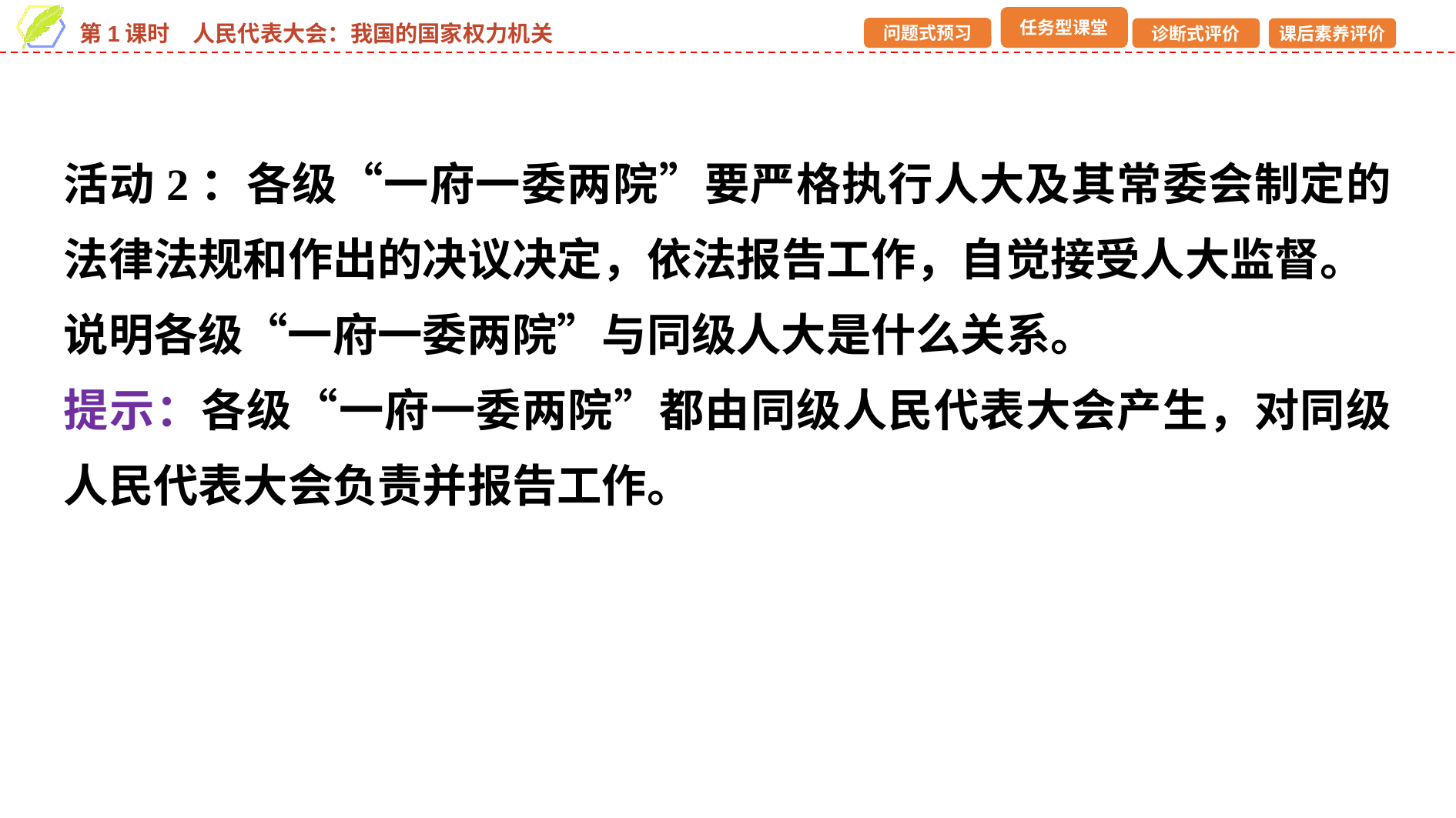

活动2：各级“一府一委两院”要严格执行人大及其常委会制定的法律法规和作出的决议决定，依法报告工作，自觉接受人大监督。
说明各级“一府一委两院”与同级人大是什么关系。
提示：各级“一府一委两院”都由同级人民代表大会产生，对同级人民代表大会负责并报告工作。